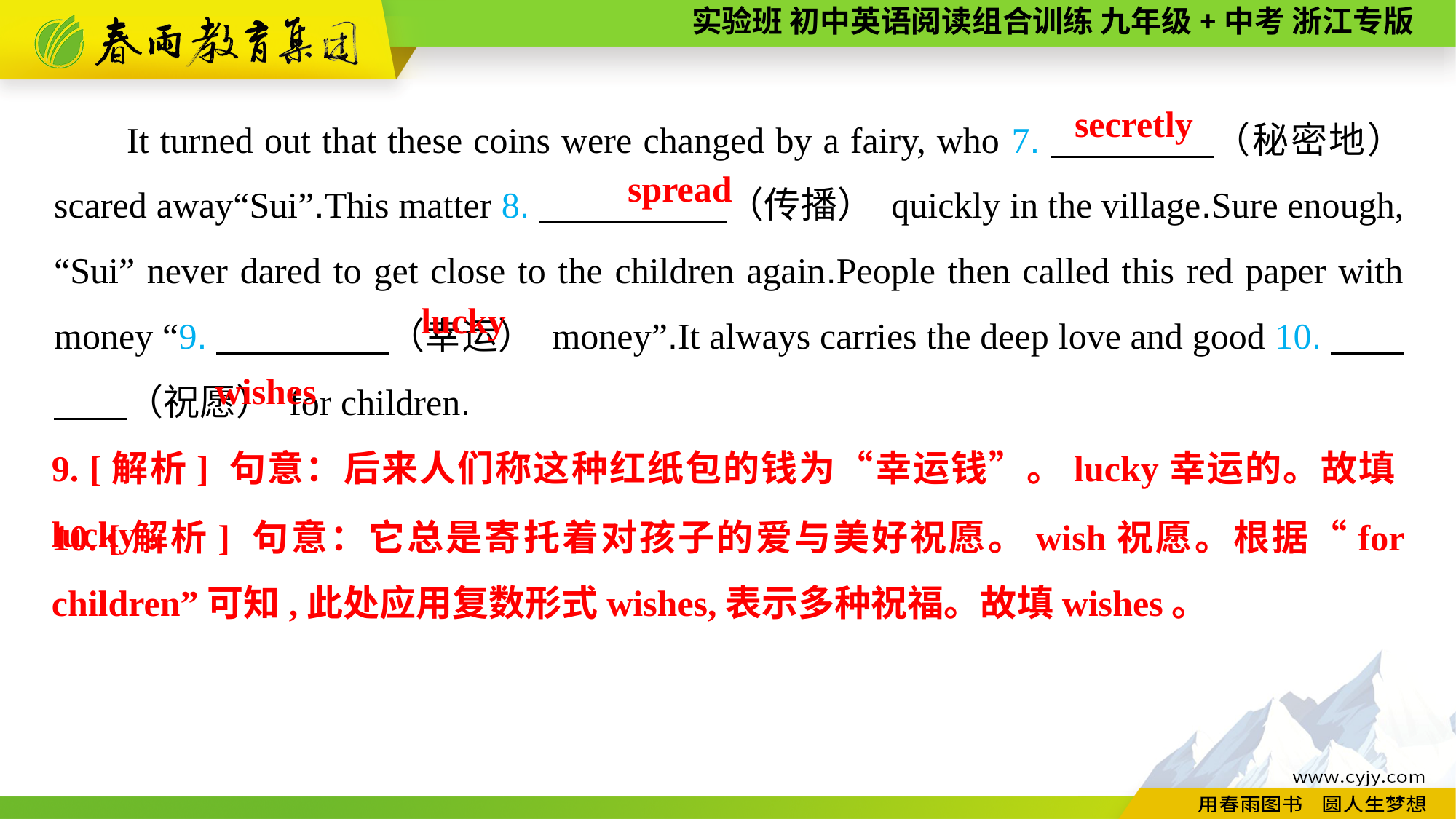

It turned out that these coins were changed by a fairy, who 7.　　　 　（秘密地） scared away“Sui”.This matter 8.　　     　　（传播） quickly in the village.Sure enough, “Sui” never dared to get close to the children again.People then called this red paper with money “9.　　   　　（幸运） money”.It always carries the deep love and good 10.　　　　（祝愿） for children.
secretly
spread
lucky
 wishes
9. [解析] 句意：后来人们称这种红纸包的钱为“幸运钱”。lucky幸运的。故填lucky。
10. [解析] 句意：它总是寄托着对孩子的爱与美好祝愿。wish祝愿。根据“for children”可知,此处应用复数形式wishes,表示多种祝福。故填wishes。